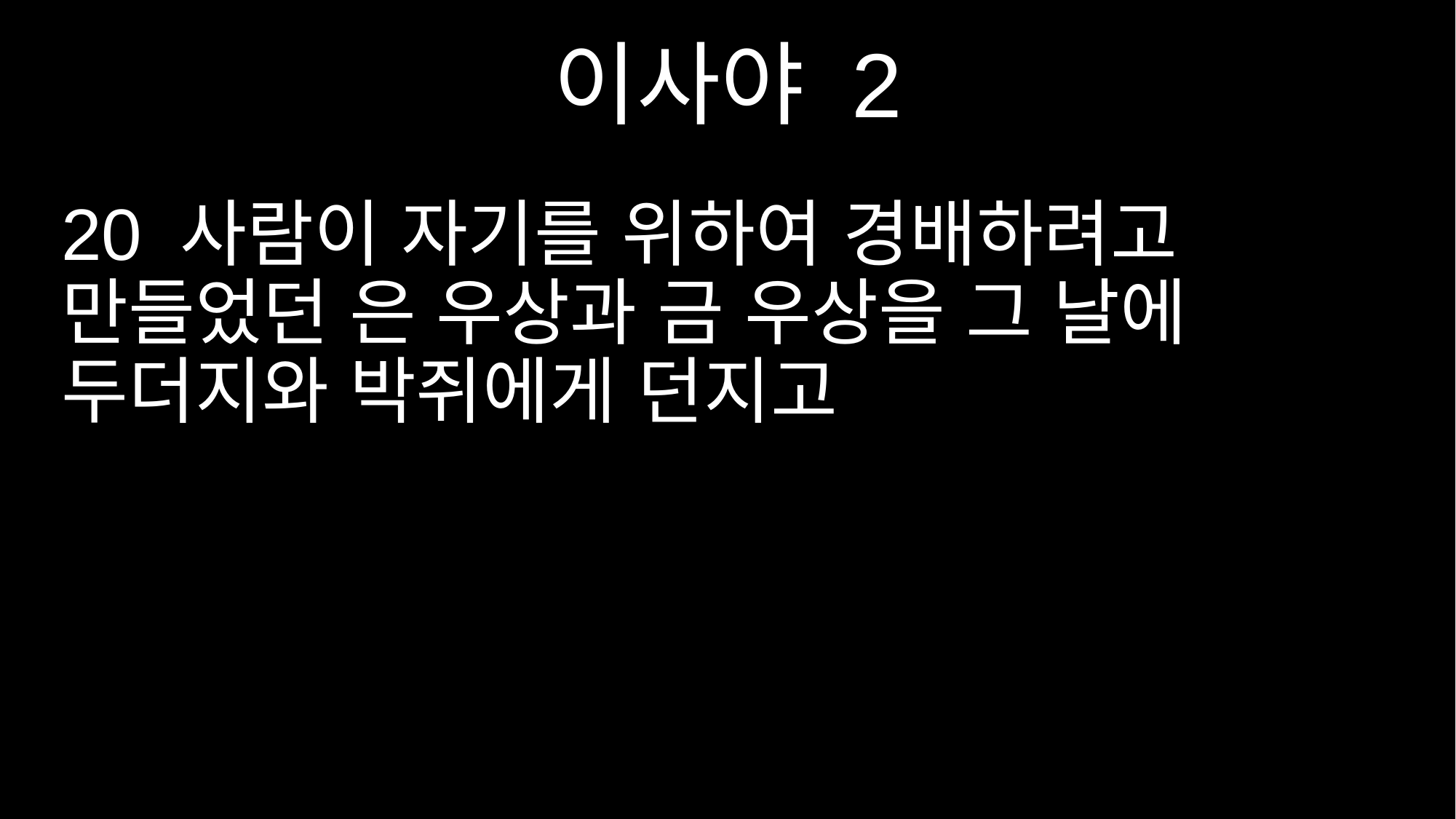

이사야 2
20 사람이 자기를 위하여 경배하려고 만들었던 은 우상과 금 우상을 그 날에 두더지와 박쥐에게 던지고